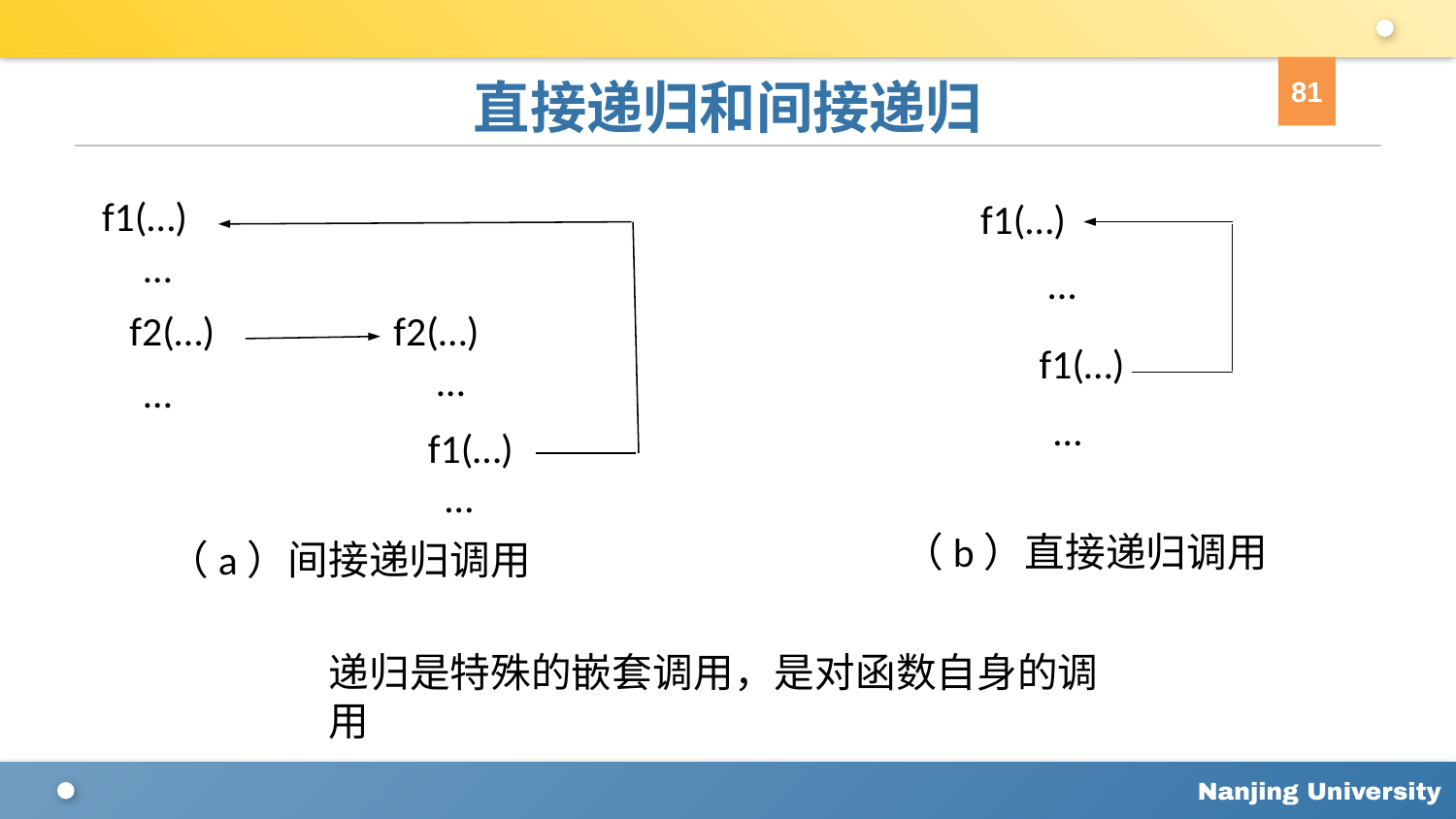

81
# 直接递归和间接递归
f1(…)
f1(…)
…
…
f2(…)
f2(…)
f1(…)
…
…
…
f1(…)
…
（b）直接递归调用
（a）间接递归调用
递归是特殊的嵌套调用，是对函数自身的调用